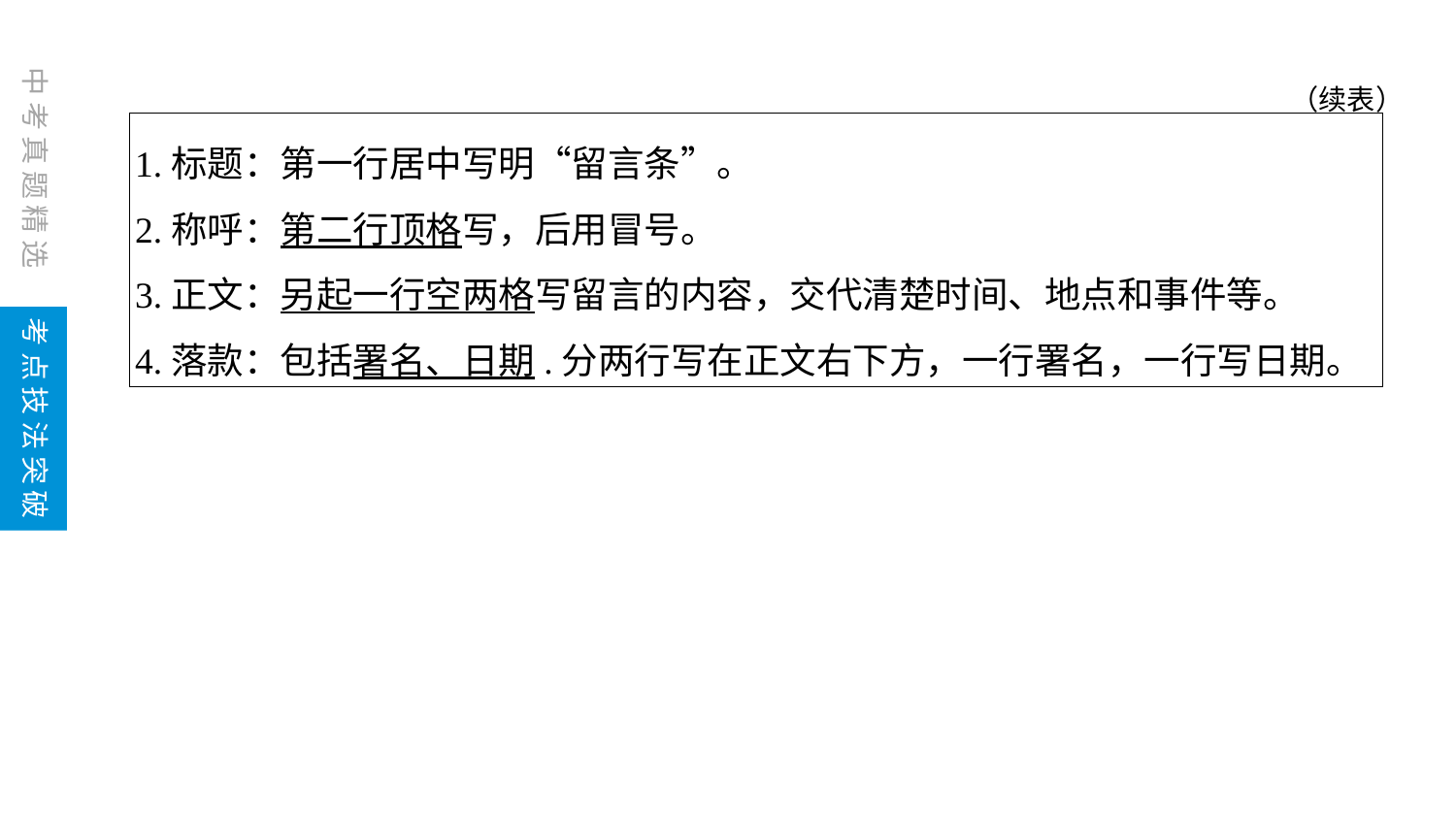

（续表）
1.标题：第一行居中写明“留言条”。
2.称呼：第二行顶格写，后用冒号。
3.正文：另起一行空两格写留言的内容，交代清楚时间、地点和事件等。
4.落款：包括署名、日期.分两行写在正文右下方，一行署名，一行写日期。